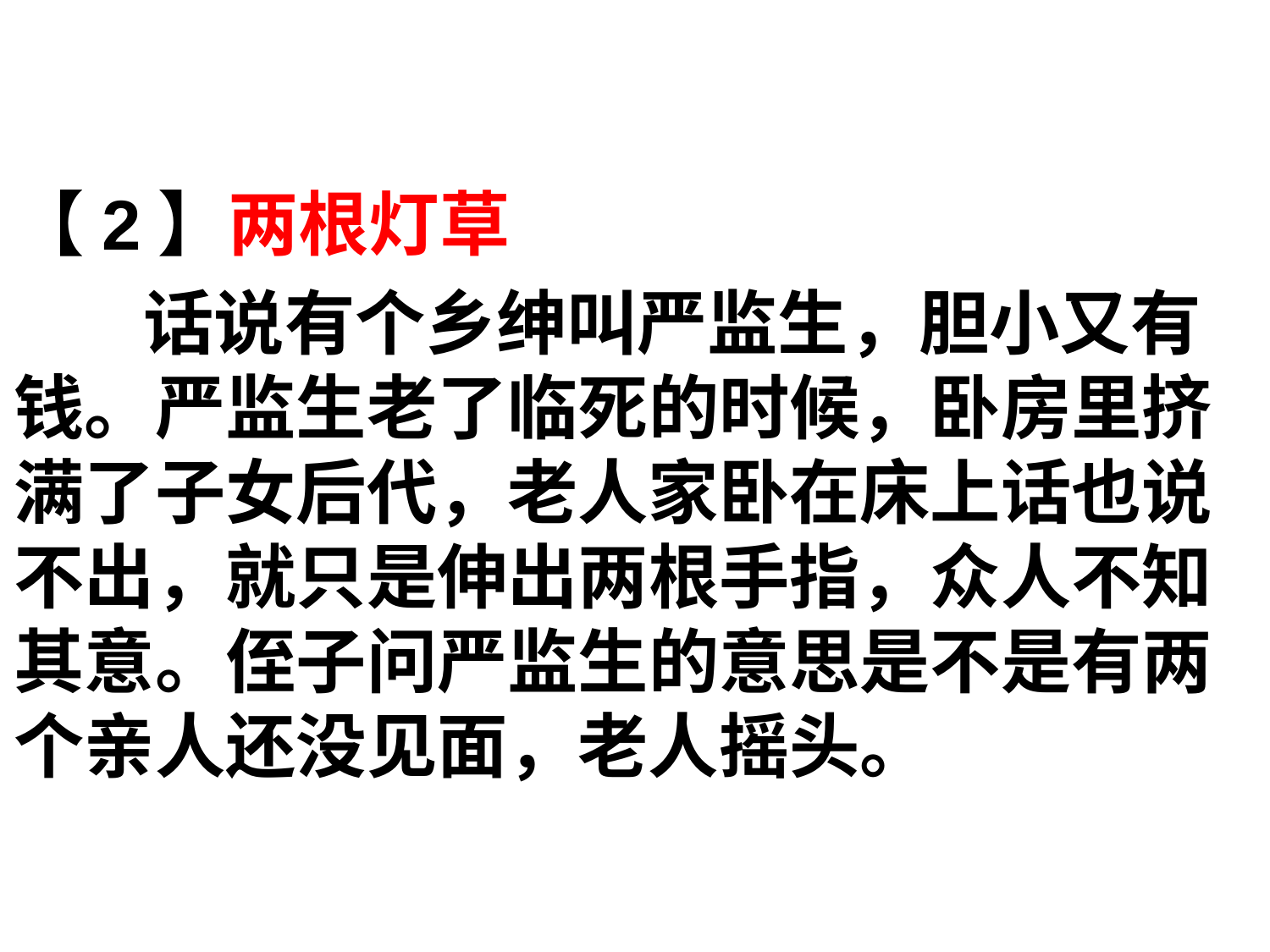

【2】两根灯草
       话说有个乡绅叫严监生，胆小又有钱。严监生老了临死的时候，卧房里挤满了子女后代，老人家卧在床上话也说不出，就只是伸出两根手指，众人不知其意。侄子问严监生的意思是不是有两个亲人还没见面，老人摇头。